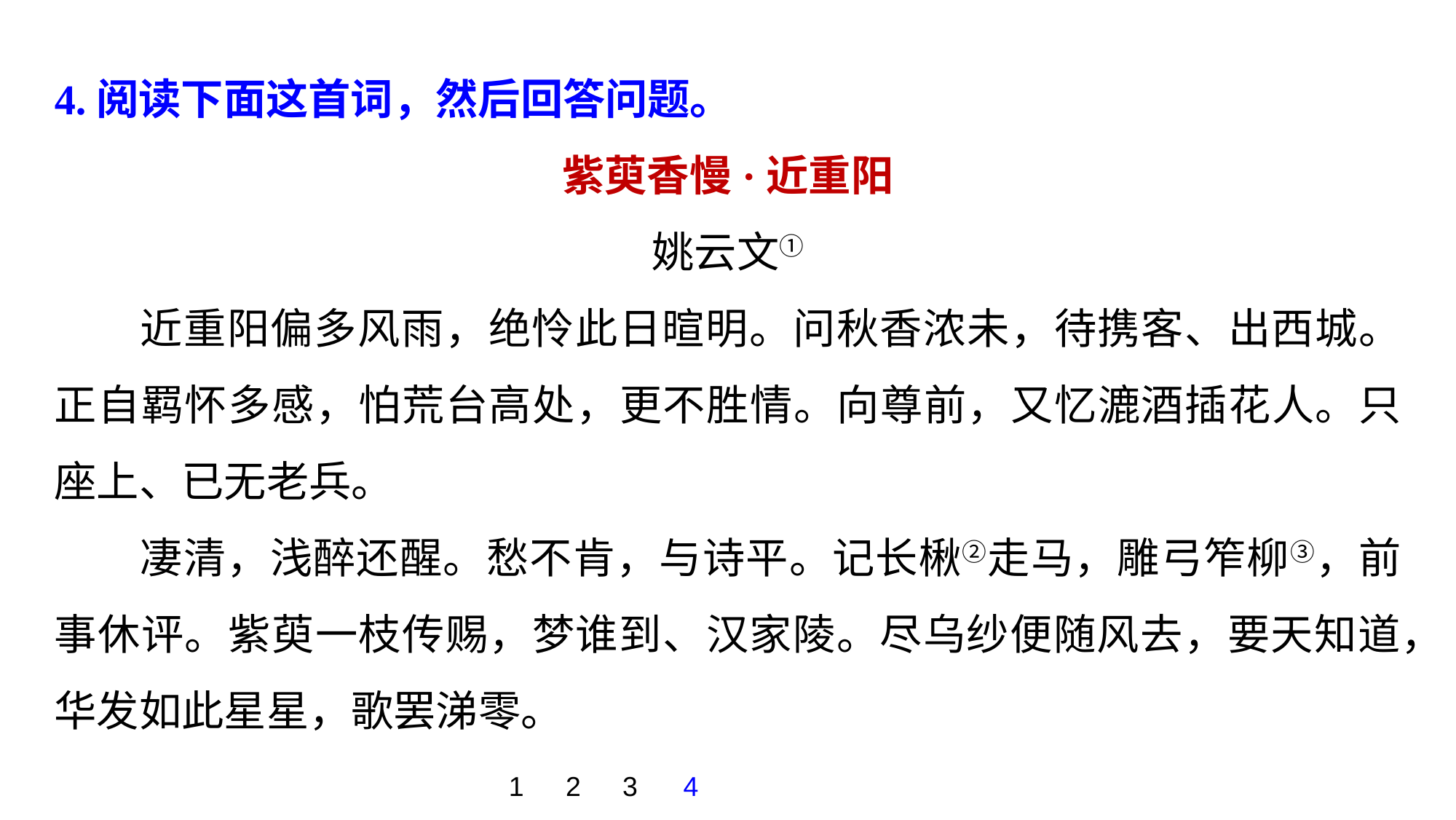

4.阅读下面这首词，然后回答问题。
紫萸香慢·近重阳
姚云文①
近重阳偏多风雨，绝怜此日暄明。问秋香浓未，待携客、出西城。正自羁怀多感，怕荒台高处，更不胜情。向尊前，又忆漉酒插花人。只座上、已无老兵。
凄清，浅醉还醒。愁不肯，与诗平。记长楸②走马，雕弓笮柳③，前事休评。紫萸一枝传赐，梦谁到、汉家陵。尽乌纱便随风去，要天知道，华发如此星星，歌罢涕零。
1
2
3
4